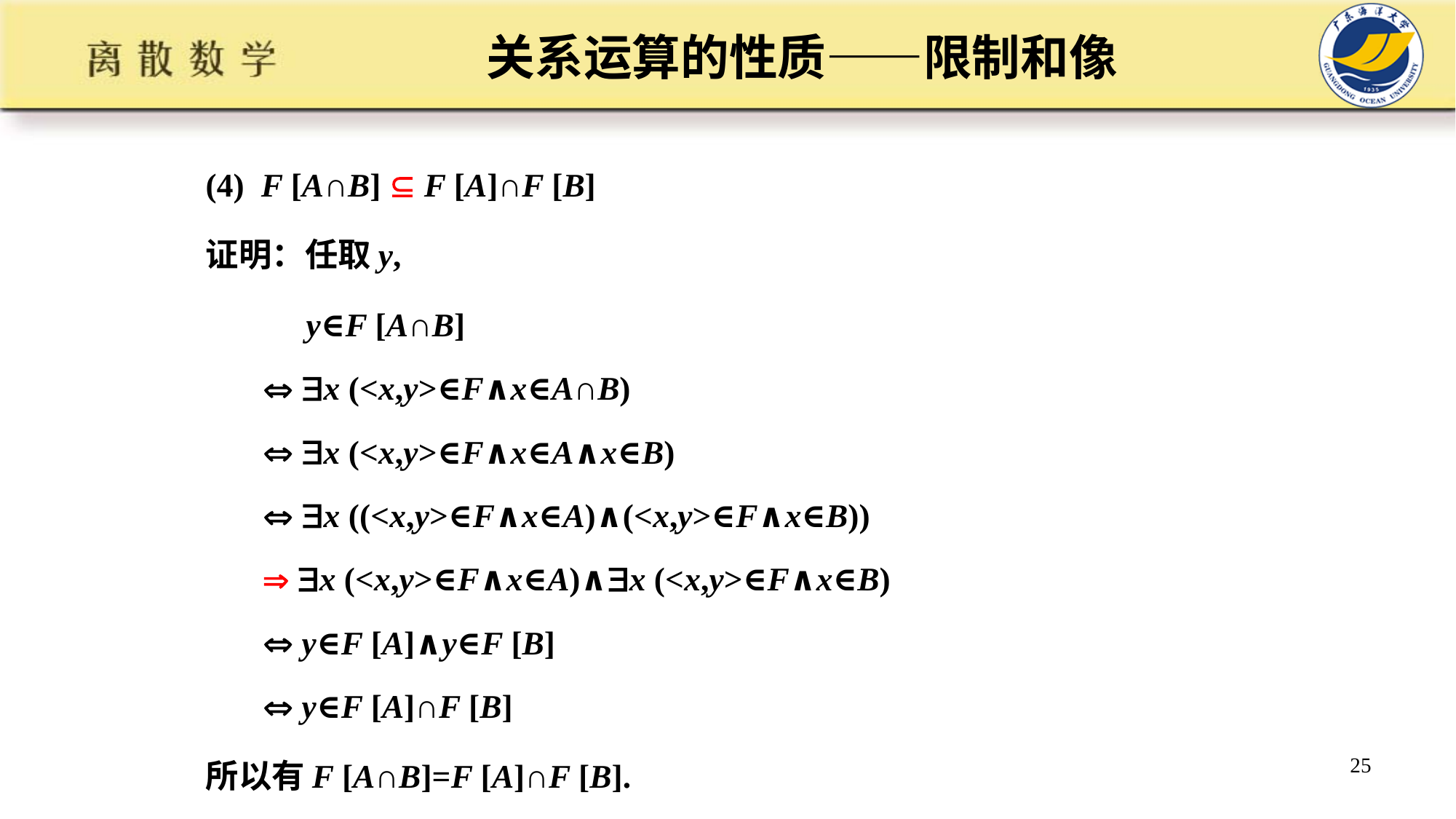

# 关系运算的性质——限制和像
(4)  F [A∩B] ⊆ F [A]∩F [B]
证明：任取y,
            y∈F [A∩B]
  ⇔ ∃x (<x,y>∈F∧x∈A∩B)
  ⇔ ∃x (<x,y>∈F∧x∈A∧x∈B)
  ⇔ ∃x ((<x,y>∈F∧x∈A)∧(<x,y>∈F∧x∈B))
  ⇒ ∃x (<x,y>∈F∧x∈A)∧∃x (<x,y>∈F∧x∈B)
  ⇔ y∈F [A]∧y∈F [B]
  ⇔ y∈F [A]∩F [B]
所以有F [A∩B]=F [A]∩F [B].

25